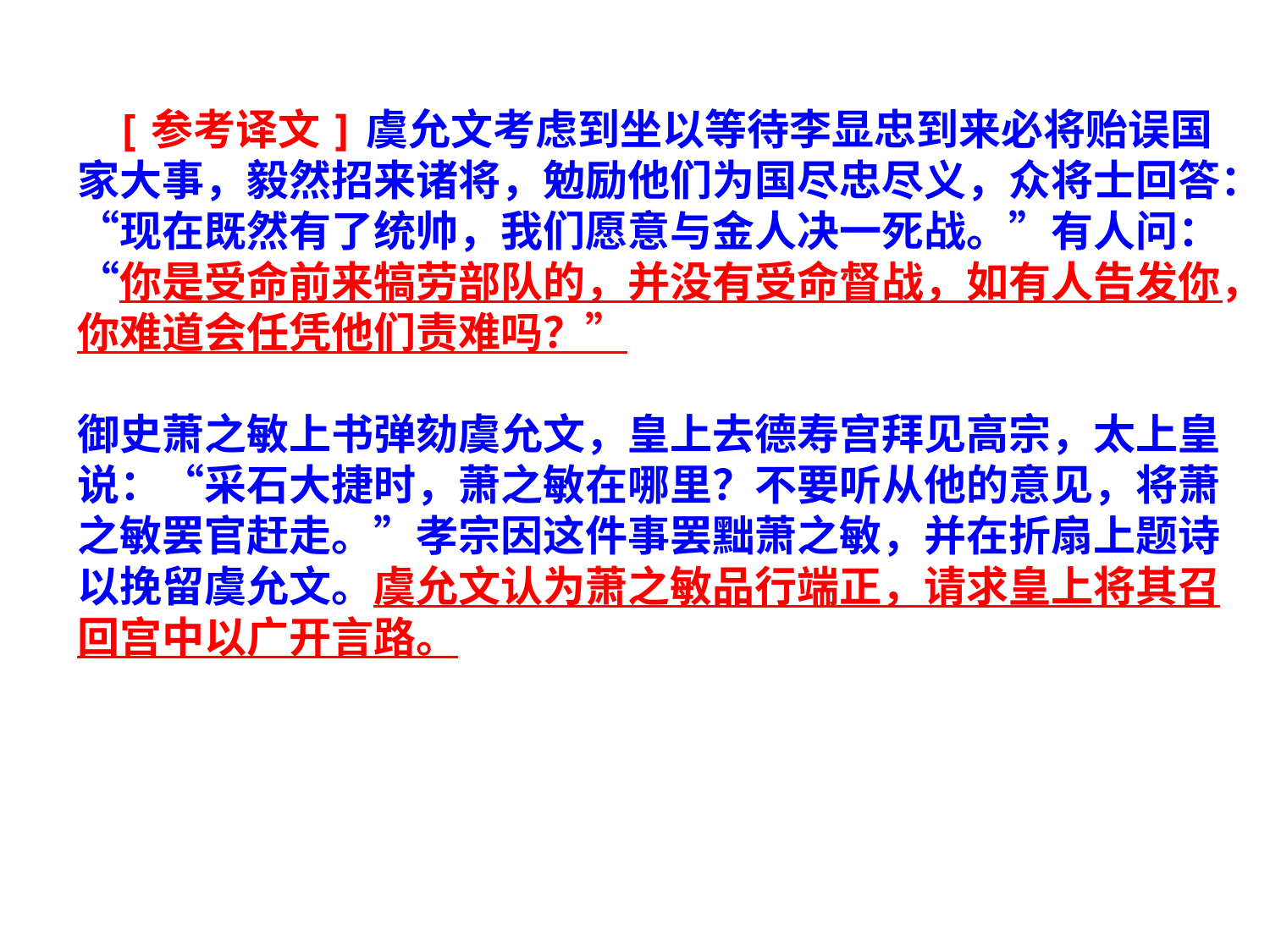

[参考译文]虞允文考虑到坐以等待李显忠到来必将贻误国家大事，毅然招来诸将，勉励他们为国尽忠尽义，众将士回答：“现在既然有了统帅，我们愿意与金人决一死战。”有人问：“你是受命前来犒劳部队的，并没有受命督战，如有人告发你，你难道会任凭他们责难吗？”

御史萧之敏上书弹劾虞允文，皇上去德寿宫拜见高宗，太上皇说：“采石大捷时，萧之敏在哪里？不要听从他的意见，将萧之敏罢官赶走。”孝宗因这件事罢黜萧之敏，并在折扇上题诗以挽留虞允文。虞允文认为萧之敏品行端正，请求皇上将其召回宫中以广开言路。